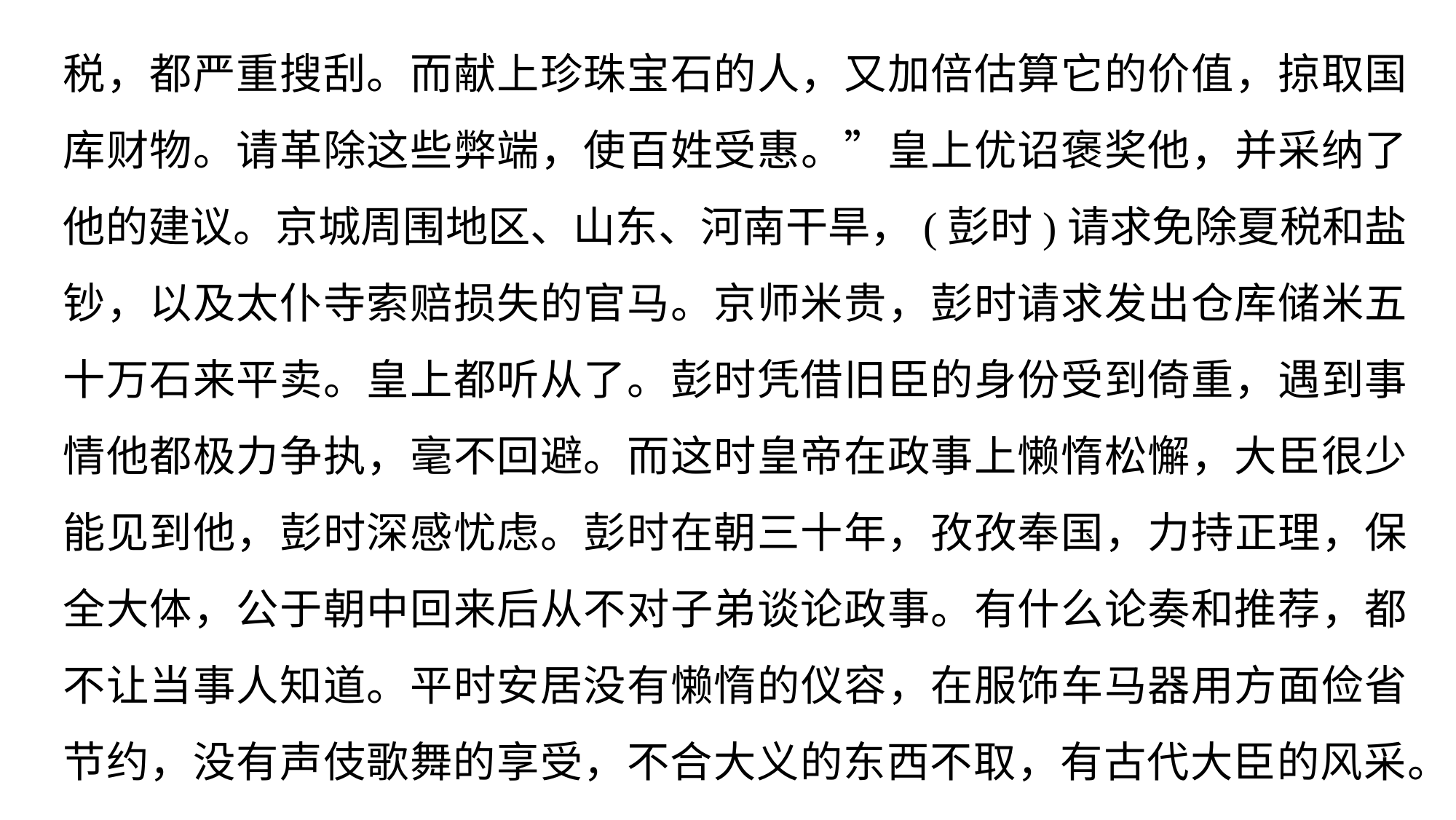

税，都严重搜刮。而献上珍珠宝石的人，又加倍估算它的价值，掠取国库财物。请革除这些弊端，使百姓受惠。”皇上优诏褒奖他，并采纳了他的建议。京城周围地区、山东、河南干旱，(彭时)请求免除夏税和盐钞，以及太仆寺索赔损失的官马。京师米贵，彭时请求发出仓库储米五十万石来平卖。皇上都听从了。彭时凭借旧臣的身份受到倚重，遇到事情他都极力争执，毫不回避。而这时皇帝在政事上懒惰松懈，大臣很少能见到他，彭时深感忧虑。彭时在朝三十年，孜孜奉国，力持正理，保全大体，公于朝中回来后从不对子弟谈论政事。有什么论奏和推荐，都不让当事人知道。平时安居没有懒惰的仪容，在服饰车马器用方面俭省节约，没有声伎歌舞的享受，不合大义的东西不取，有古代大臣的风采。